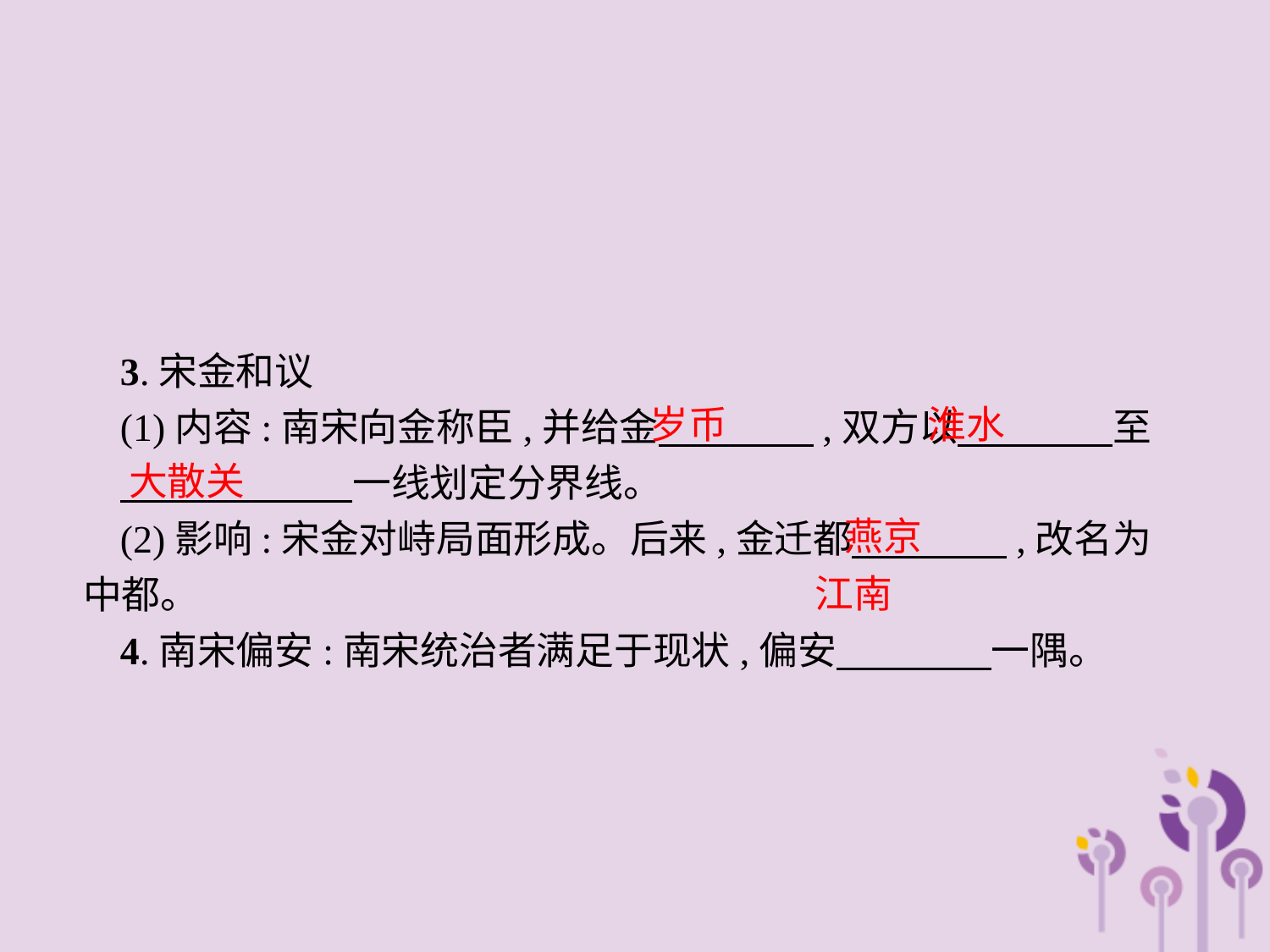

3.宋金和议
(1)内容:南宋向金称臣,并给金　　　　,双方以　　　　至
　　　　　　一线划定分界线。
(2)影响:宋金对峙局面形成。后来,金迁都　　　　,改名为中都。
4.南宋偏安:南宋统治者满足于现状,偏安　　　　一隅。
岁币
淮水
大散关
燕京
江南